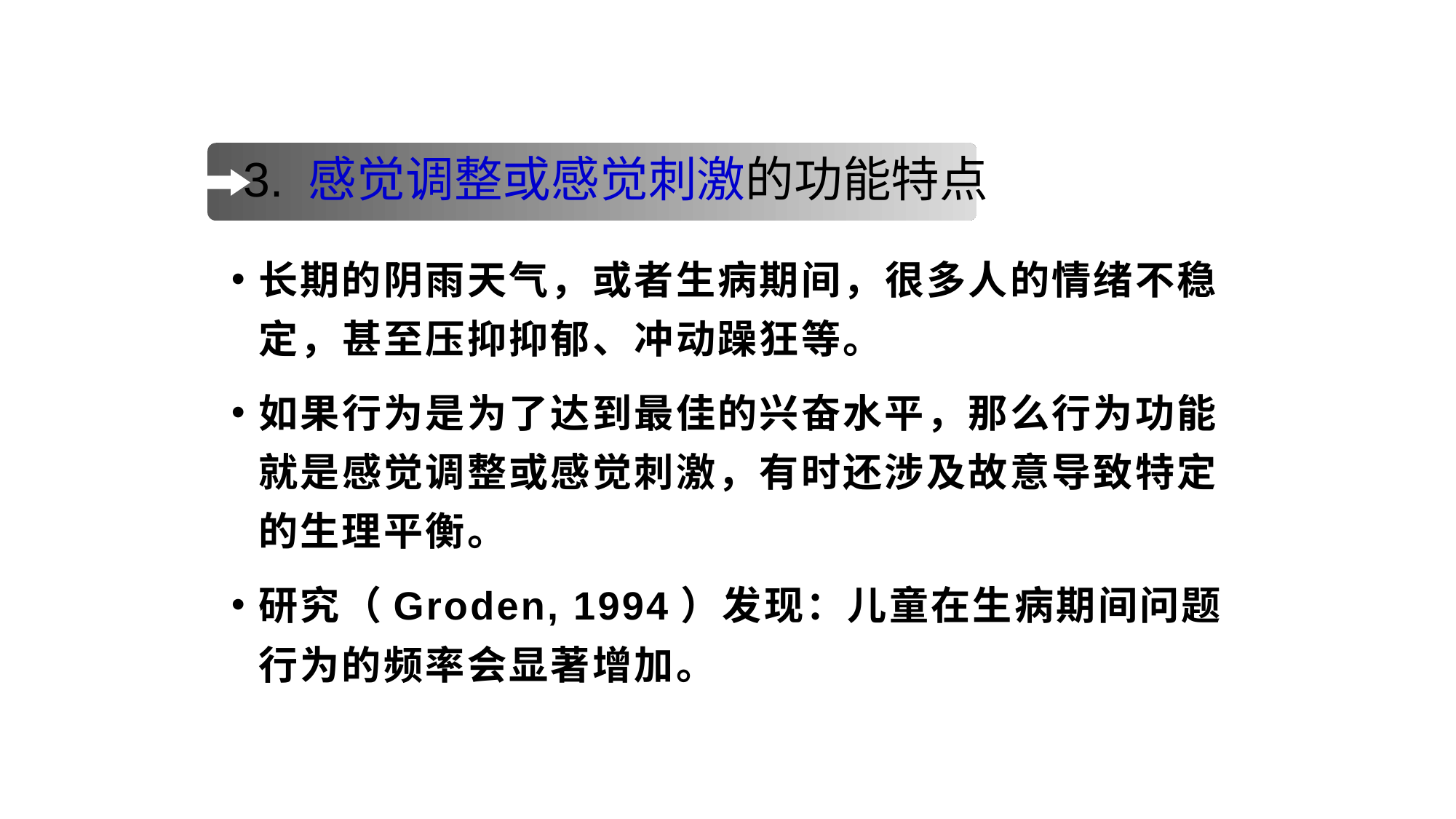

3. 感觉调整或感觉刺激的功能特点

长期的阴雨天气，或者生病期间，很多人的情绪不稳定，甚至压抑抑郁、冲动躁狂等。
如果行为是为了达到最佳的兴奋水平，那么行为功能就是感觉调整或感觉刺激，有时还涉及故意导致特定的生理平衡。
研究（Groden, 1994）发现：儿童在生病期间问题行为的频率会显著增加。